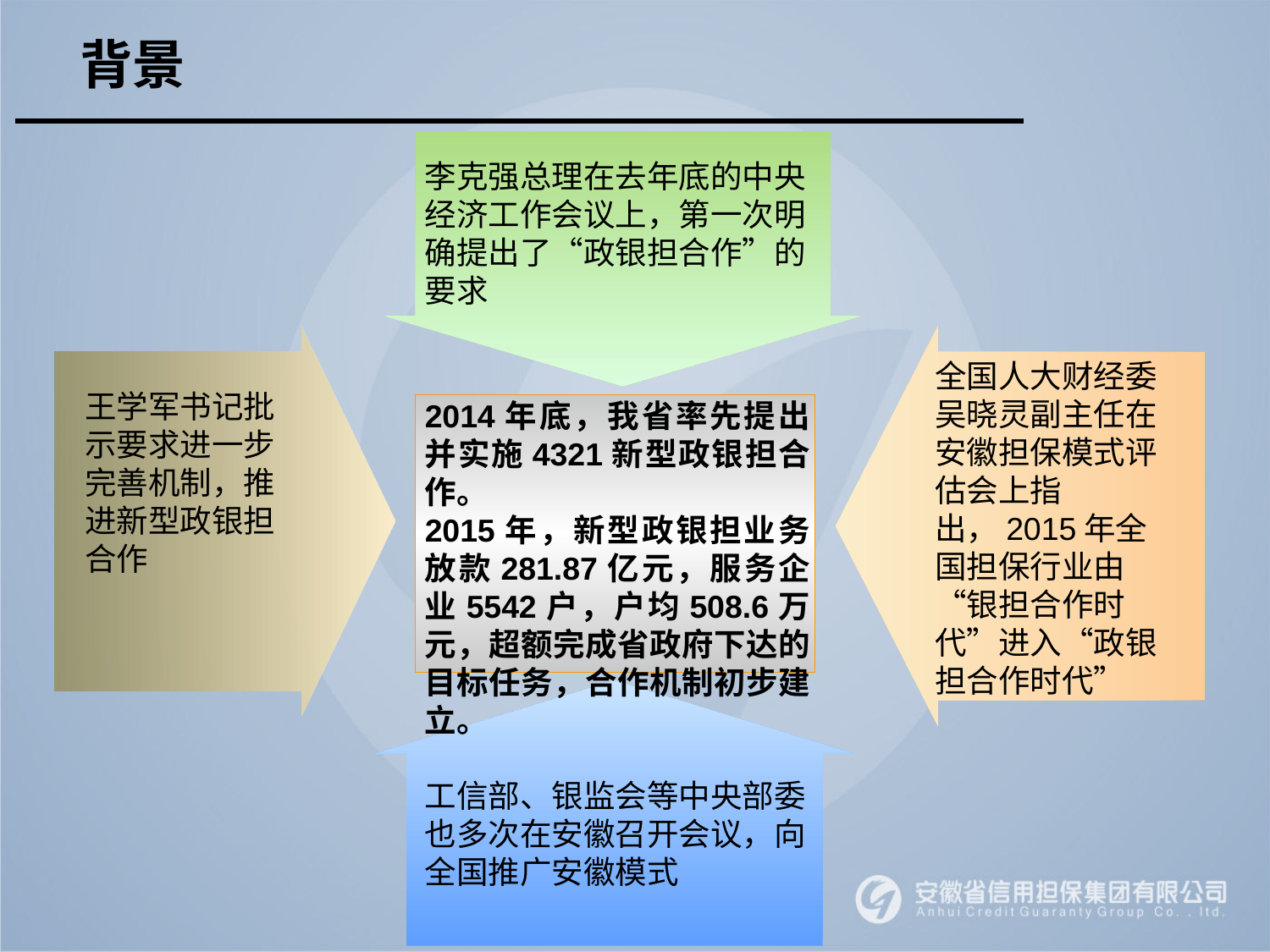

背景

李克强总理在去年底的中央经济工作会议上，第一次明确提出了“政银担合作”的要求

全国人大财经委吴晓灵副主任在安徽担保模式评估会上指出，2015年全国担保行业由“银担合作时代”进入“政银担合作时代”
王学军书记批示要求进一步完善机制，推进新型政银担合作

2014年底，我省率先提出并实施4321新型政银担合作。
2015年，新型政银担业务放款281.87亿元，服务企业5542户，户均508.6万元，超额完成省政府下达的目标任务，合作机制初步建立。

工信部、银监会等中央部委也多次在安徽召开会议，向全国推广安徽模式